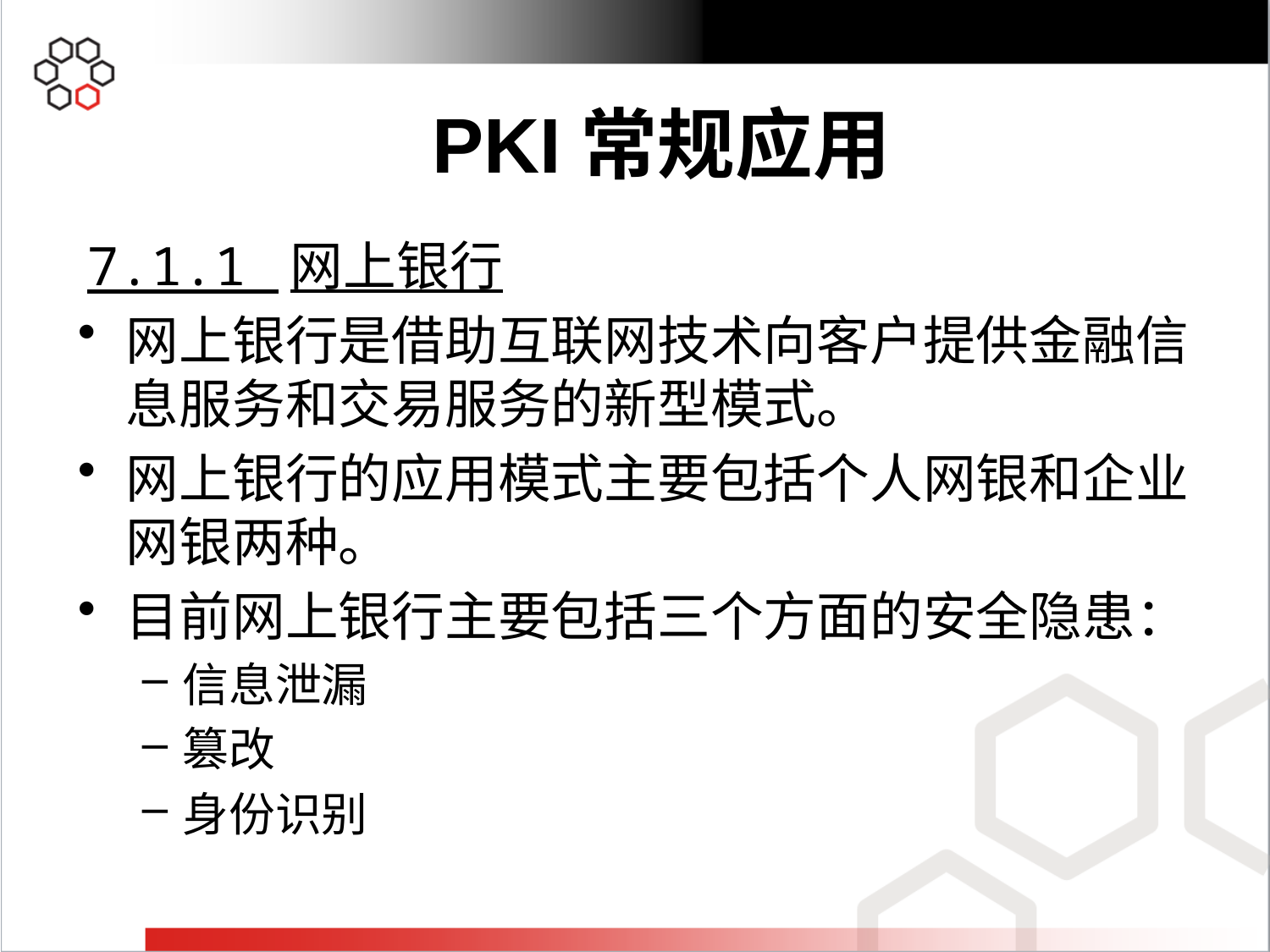

7.1.1 网上银行
网上银行是借助互联网技术向客户提供金融信息服务和交易服务的新型模式。
网上银行的应用模式主要包括个人网银和企业网银两种。
目前网上银行主要包括三个方面的安全隐患：
信息泄漏
篡改
身份识别